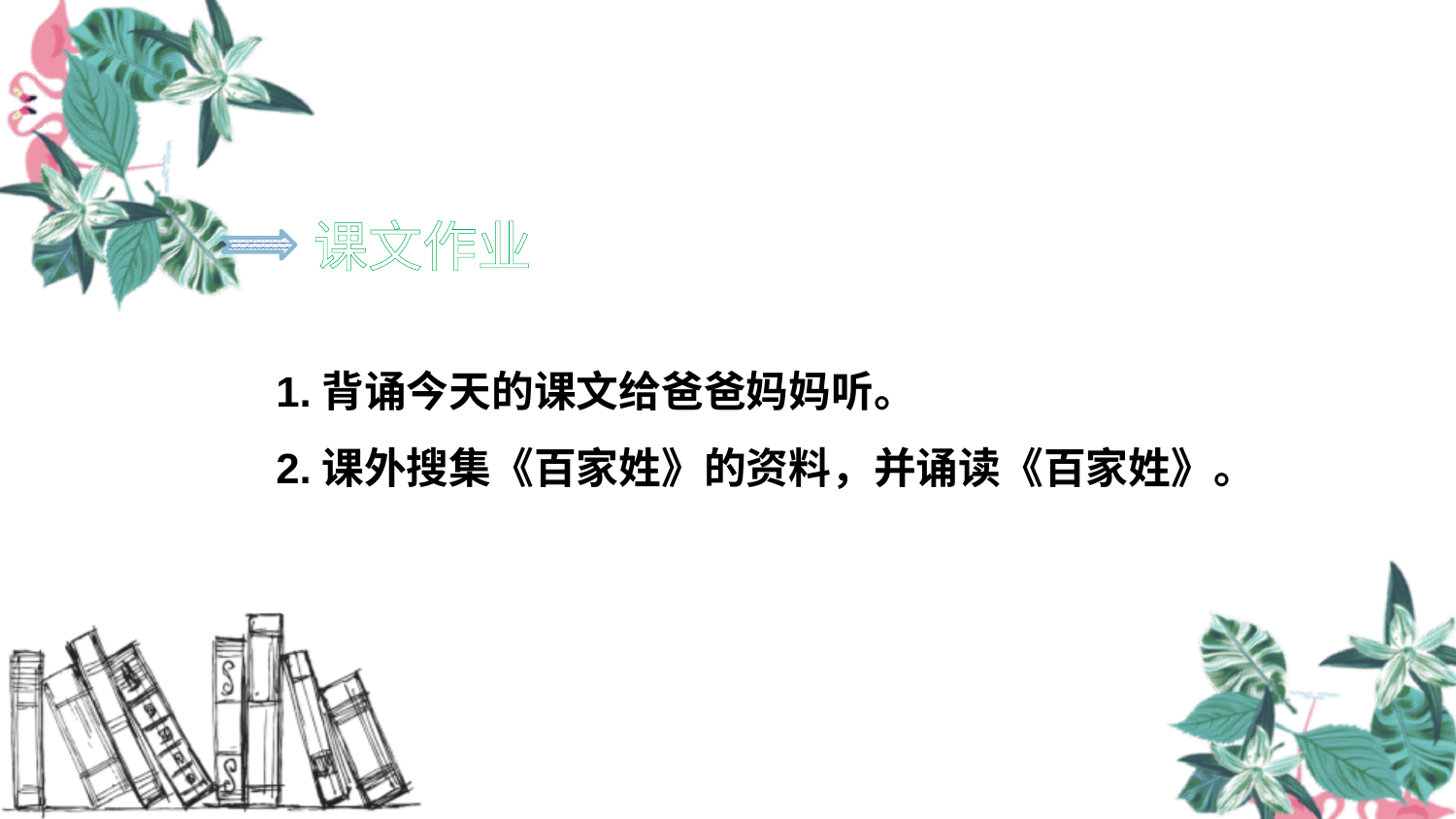

课文作业

1.背诵今天的课文给爸爸妈妈听。
2.课外搜集《百家姓》的资料，并诵读《百家姓》。